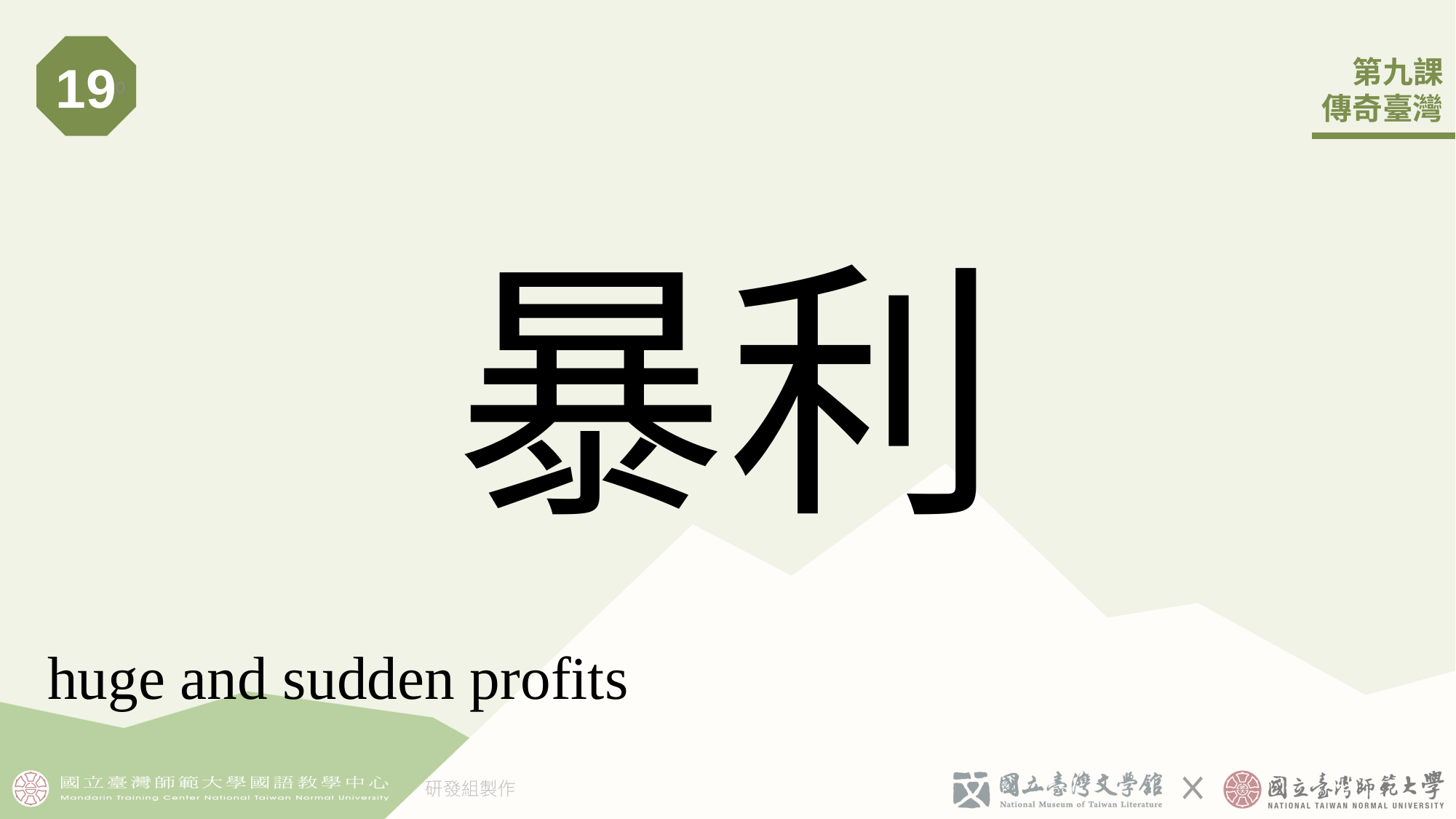

19
20
# 暴利
huge and sudden profits